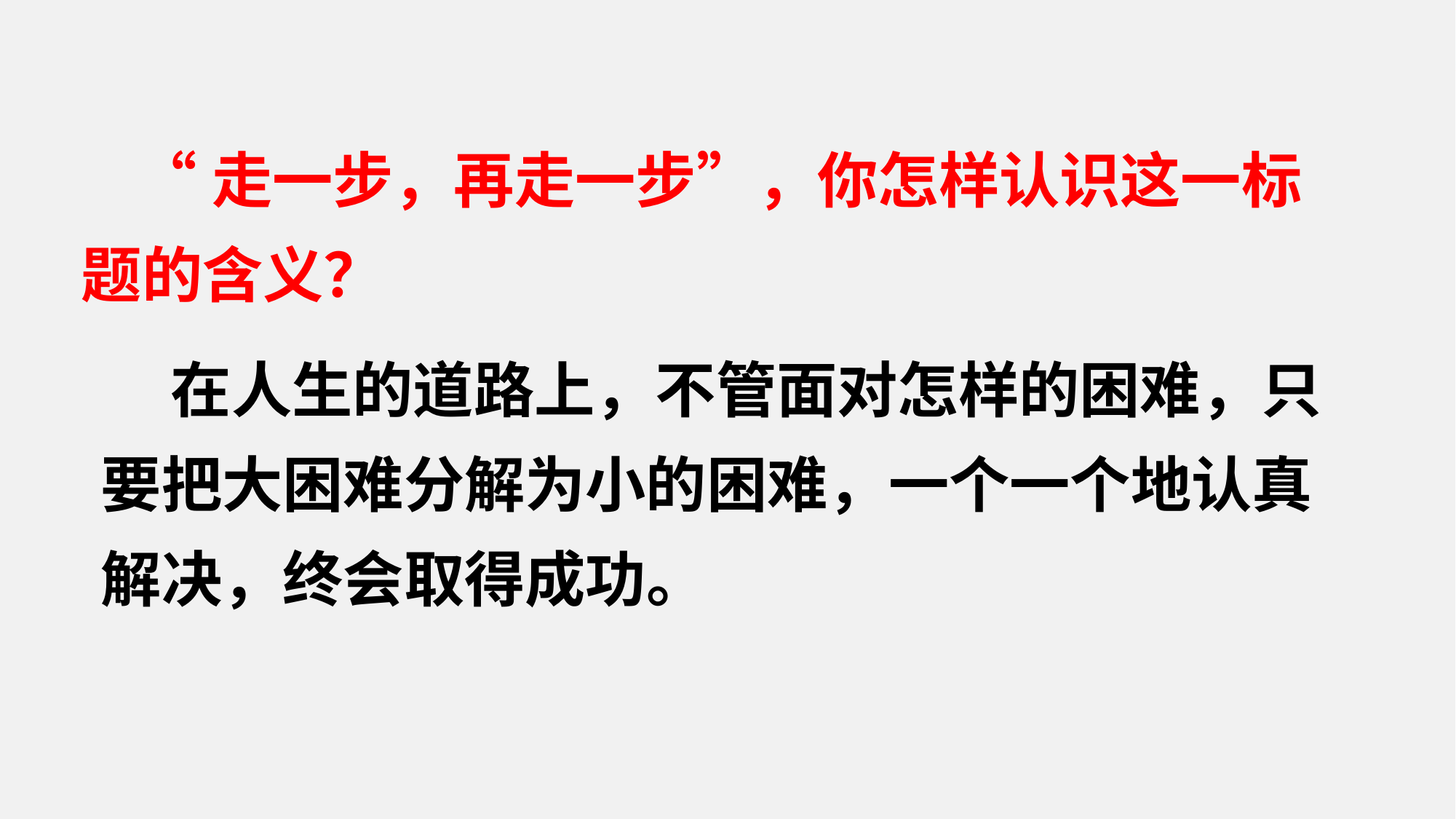

“走一步，再走一步”，你怎样认识这一标题的含义？
    在人生的道路上，不管面对怎样的困难，只要把大困难分解为小的困难，一个一个地认真解决，终会取得成功。